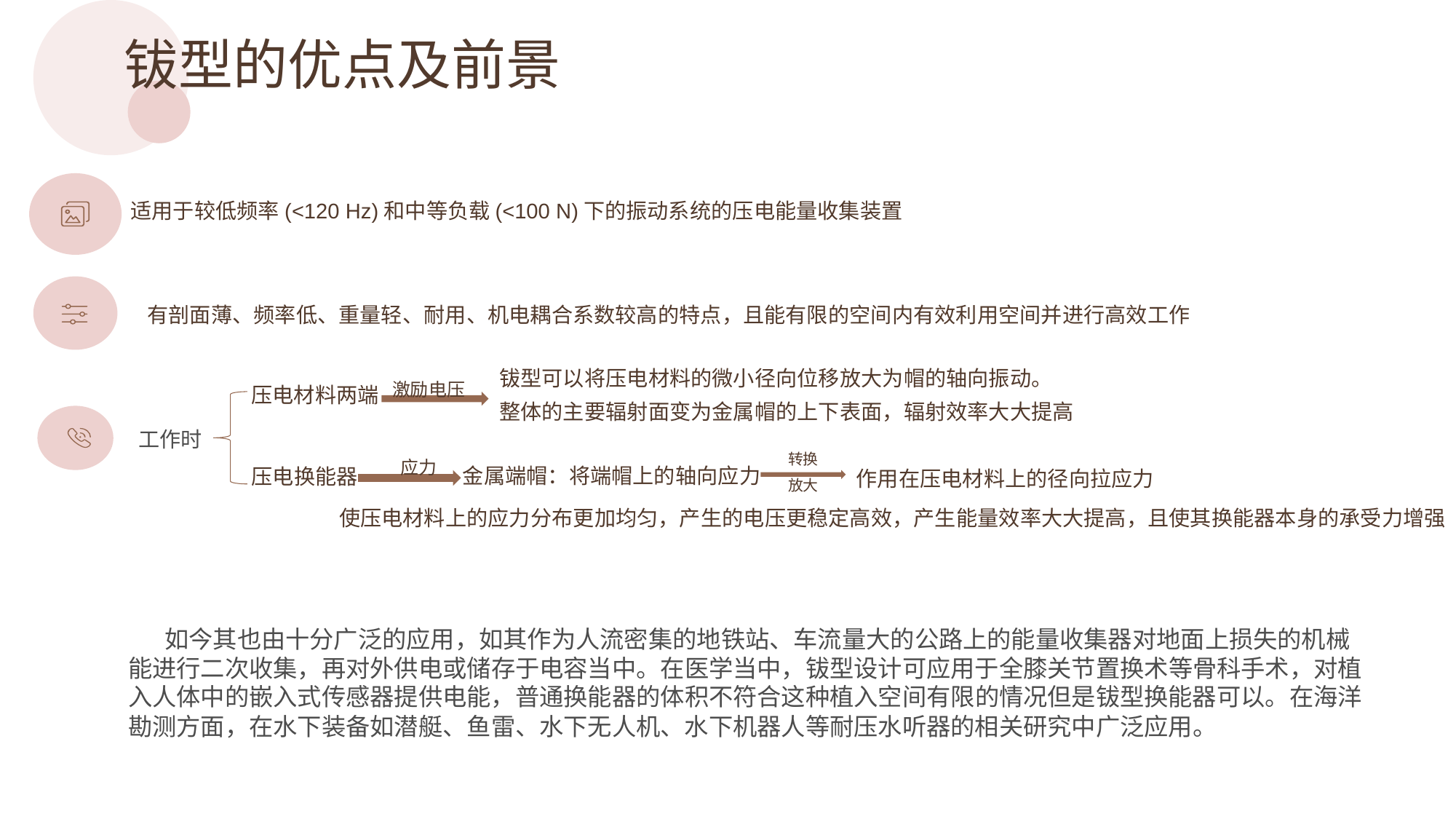

钹型的优点及前景

适用于较低频率(<120 Hz)和中等负载(<100 N)下的振动系统的压电能量收集装置

有剖⾯薄、频率低、重量轻、耐用、机电耦合系数较高的特点，且能有限的空间内有效利用空间并进行高效工作
钹型可以将压电材料的微⼩径向位移放大为帽的轴向振动。
整体的主要辐射⾯变为⾦属帽的上下表⾯，辐射效率大大提⾼
激励电压
压电材料两端

工作时

转换

放大
应力
作用在压电材料上的径向拉应力
金属端帽：将端帽上的轴向应力

压电换能器

使压电材料上的应力分布更加均匀，产生的电压更稳定高效，产生能量效率大大提高，且使其换能器本身的承受力增强
如今其也由十分广泛的应用，如其作为人流密集的地铁站、车流量大的公路上的能量收集器对地面上损失的机械能进行二次收集，再对外供电或储存于电容当中。在医学当中，钹型设计可应用于全膝关节置换术等骨科手术，对植入人体中的嵌入式传感器提供电能，普通换能器的体积不符合这种植入空间有限的情况但是钹型换能器可以。在海洋勘测方面，在水下装备如潜艇、鱼雷、水下无人机、水下机器人等耐压水听器的相关研究中广泛应用。